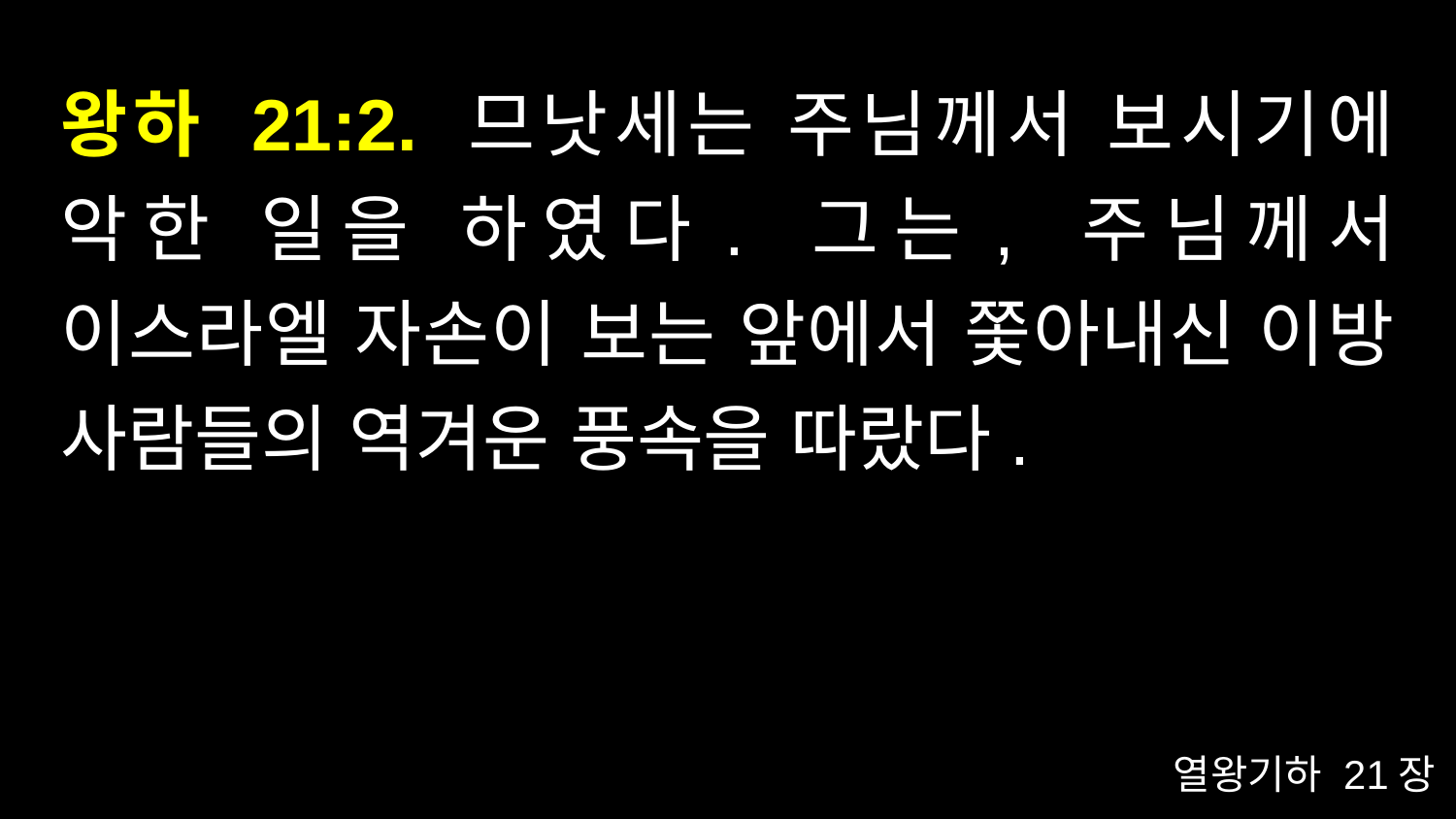

# 왕하 21:2. 므낫세는 주님께서 보시기에 악한 일을 하였다. 그는, 주님께서 이스라엘 자손이 보는 앞에서 쫓아내신 이방 사람들의 역겨운 풍속을 따랐다.
열왕기하 21장